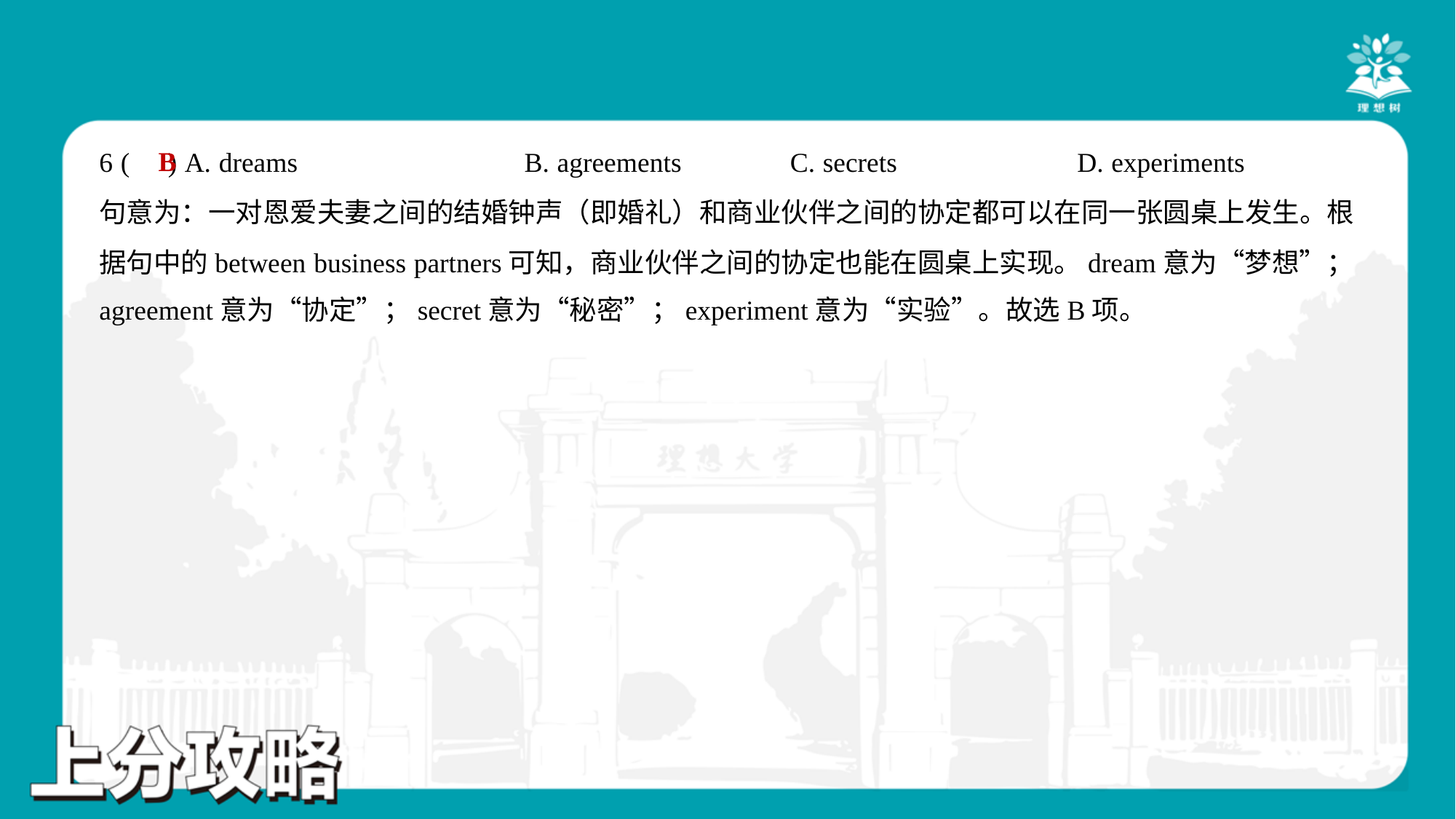

B
6 (     ) A. dreams	B. agreements	C. secrets	D. experiments
句意为：一对恩爱夫妻之间的结婚钟声（即婚礼）和商业伙伴之间的协定都可以在同一张圆桌上发生。根
据句中的between business partners可知，商业伙伴之间的协定也能在圆桌上实现。dream意为“梦想”；
agreement意为“协定”；secret意为“秘密”；experiment意为“实验”。故选B项。